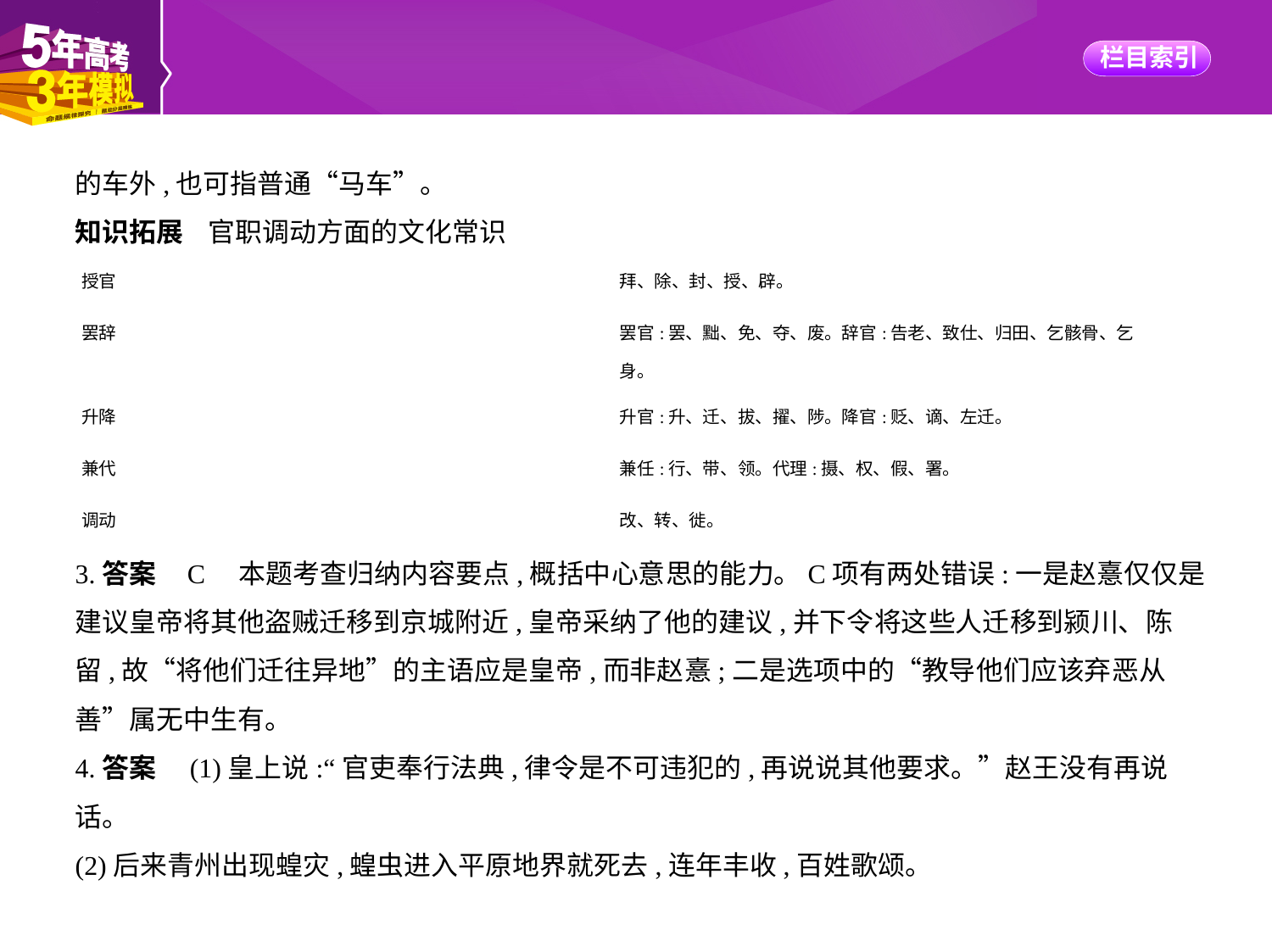

的车外,也可指普通“马车”。
知识拓展    官职调动方面的文化常识
| 授官 | 拜、除、封、授、辟。 |
| --- | --- |
| 罢辞 | 罢官:罢、黜、免、夺、废。辞官:告老、致仕、归田、乞骸骨、乞 身。 |
| 升降 | 升官:升、迁、拔、擢、陟。降官:贬、谪、左迁。 |
| 兼代 | 兼任:行、带、领。代理:摄、权、假、署。 |
| 调动 | 改、转、徙。 |
3.答案    C　本题考查归纳内容要点,概括中心意思的能力。C项有两处错误:一是赵憙仅仅是
建议皇帝将其他盗贼迁移到京城附近,皇帝采纳了他的建议,并下令将这些人迁移到颍川、陈
留,故“将他们迁往异地”的主语应是皇帝,而非赵憙;二是选项中的“教导他们应该弃恶从
善”属无中生有。
4.答案　(1)皇上说:“官吏奉行法典,律令是不可违犯的,再说说其他要求。”赵王没有再说
话。
(2)后来青州出现蝗灾,蝗虫进入平原地界就死去,连年丰收,百姓歌颂。